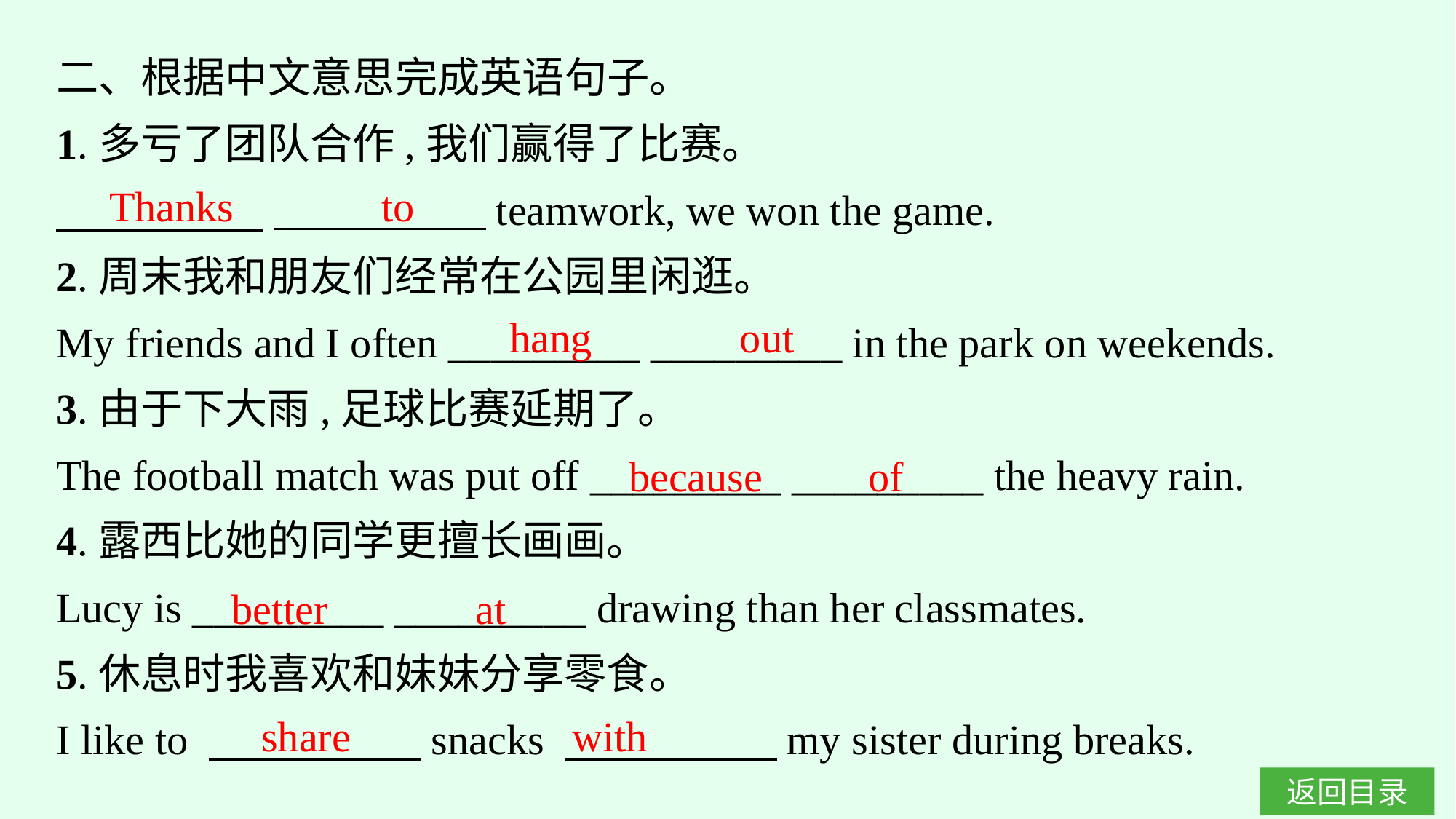

二、根据中文意思完成英语句子。
1.多亏了团队合作,我们赢得了比赛。
　　　    　 　　　　　teamwork, we won the game.
2.周末我和朋友们经常在公园里闲逛。
My friends and I often _________ _________ in the park on weekends.
3.由于下大雨,足球比赛延期了。
The football match was put off _________ _________ the heavy rain.
4.露西比她的同学更擅长画画。
Lucy is _________ _________ drawing than her classmates.
5.休息时我喜欢和妹妹分享零食。
I like to 　　　　　snacks 　　　　　my sister during breaks.
Thanks              to
hang              out
because          of
better              at
share                     with